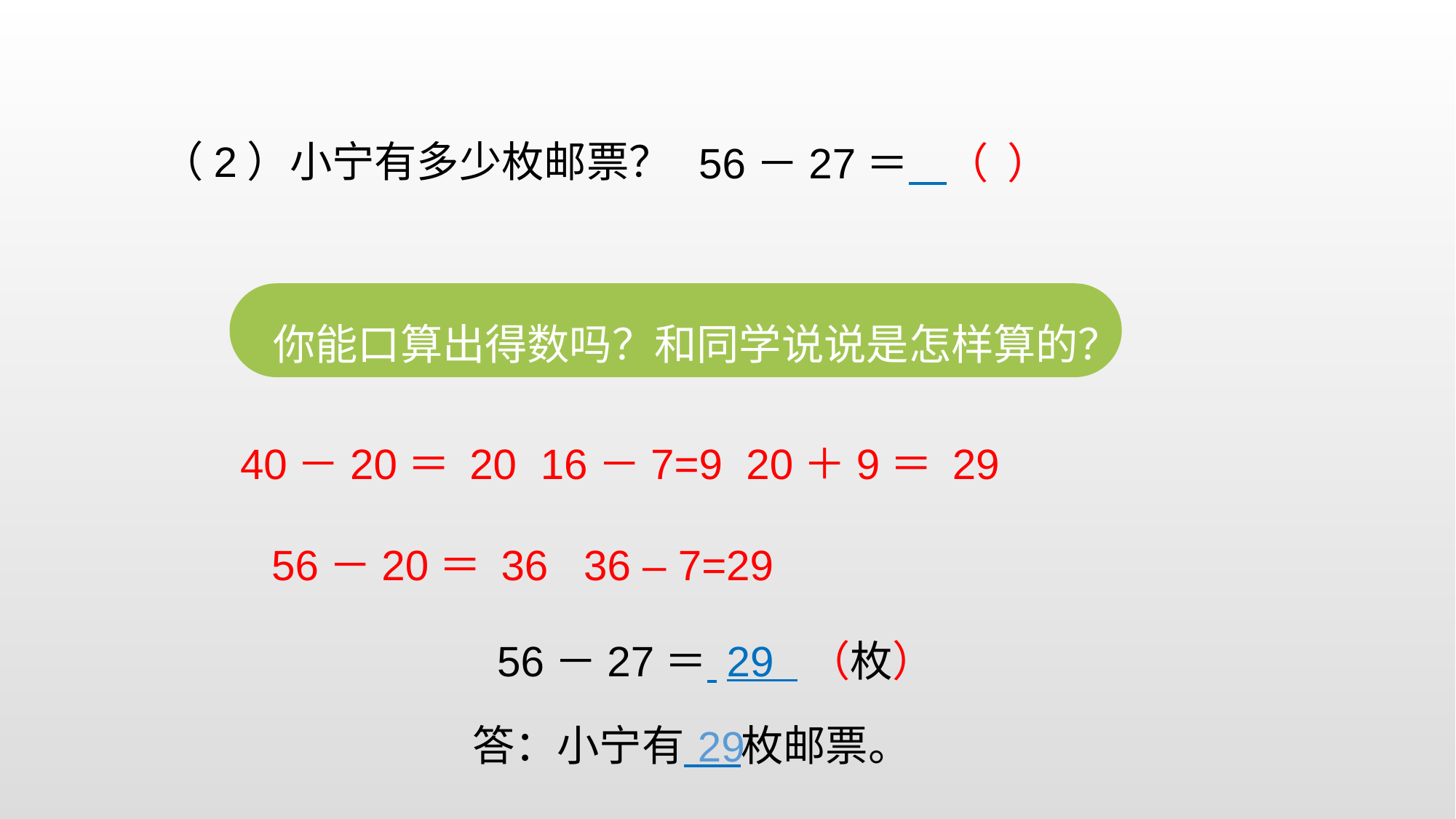

（2）小宁有多少枚邮票？
56－27＝    （  ）
你能口算出得数吗？和同学说说是怎样算的？
 40－20＝ 20  16－7=9  20＋9＝ 29

56－20＝ 36   36 – 7=29
56－27＝ 29  （枚）
答：小宁有      枚邮票。
29